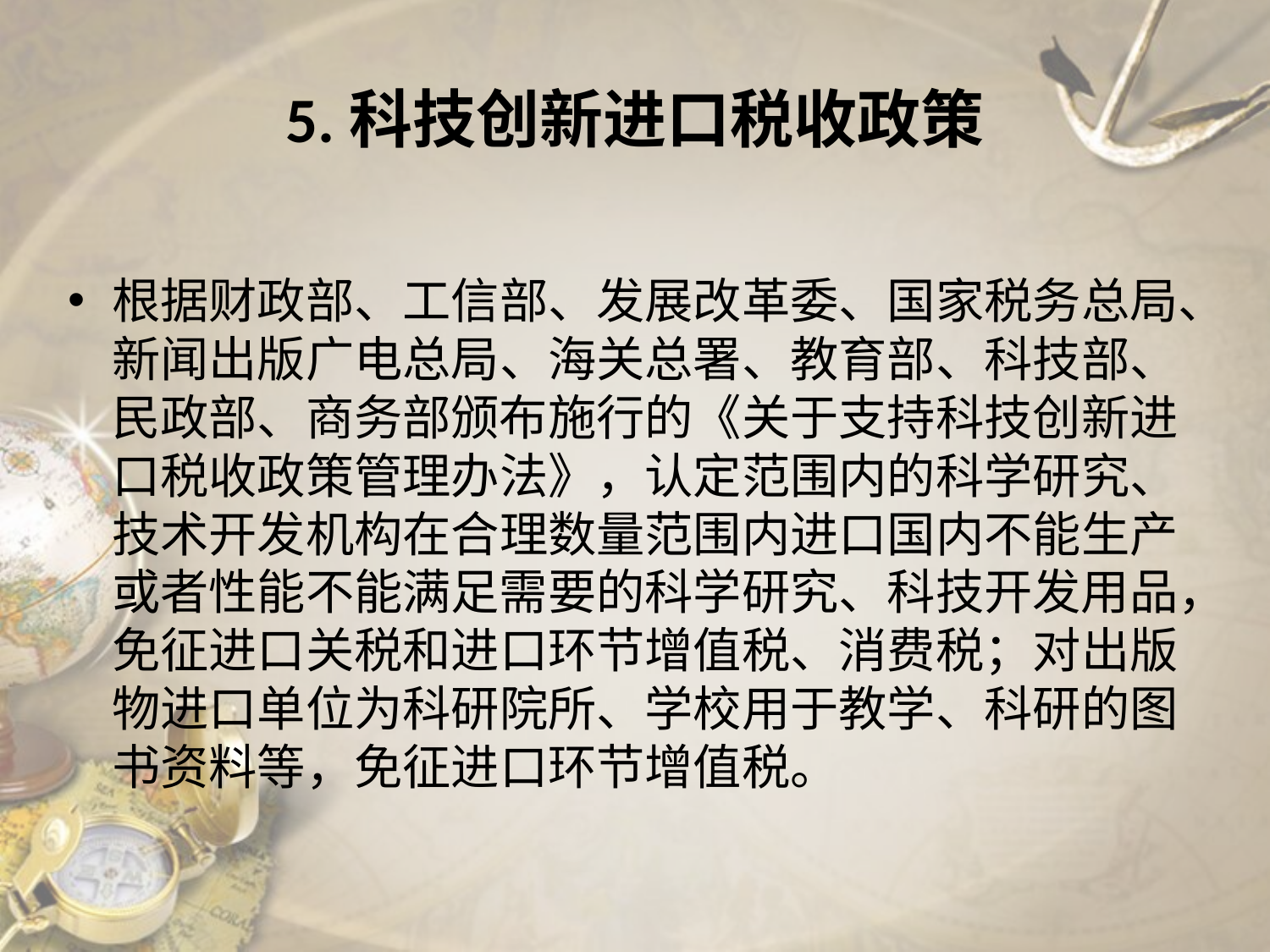

# 5.科技创新进口税收政策

根据财政部、工信部、发展改革委、国家税务总局、新闻出版广电总局、海关总署、教育部、科技部、民政部、商务部颁布施行的《关于支持科技创新进口税收政策管理办法》，认定范围内的科学研究、技术开发机构在合理数量范围内进口国内不能生产或者性能不能满足需要的科学研究、科技开发用品，免征进口关税和进口环节增值税、消费税；对出版物进口单位为科研院所、学校用于教学、科研的图书资料等，免征进口环节增值税。